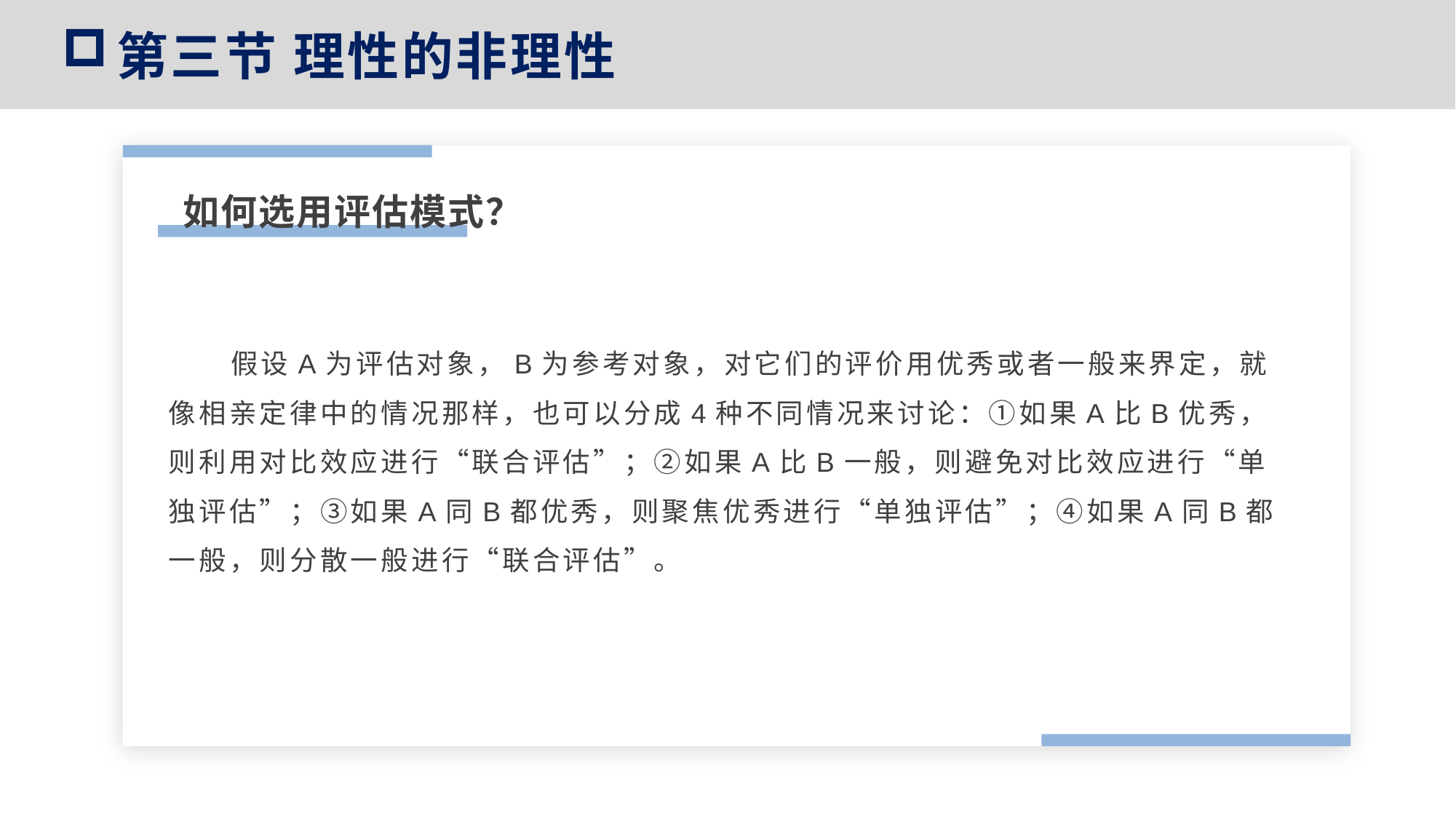

第三节 理性的非理性

如何选用评估模式？

      假设A为评估对象，B为参考对象，对它们的评价用优秀或者一般来界定，就像相亲定律中的情况那样，也可以分成4种不同情况来讨论：①如果A比B优秀，则利用对比效应进行“联合评估”；②如果A比B一般，则避免对比效应进行“单独评估”；③如果A同B都优秀，则聚焦优秀进行“单独评估”；④如果A同B都一般，则分散一般进行“联合评估”。